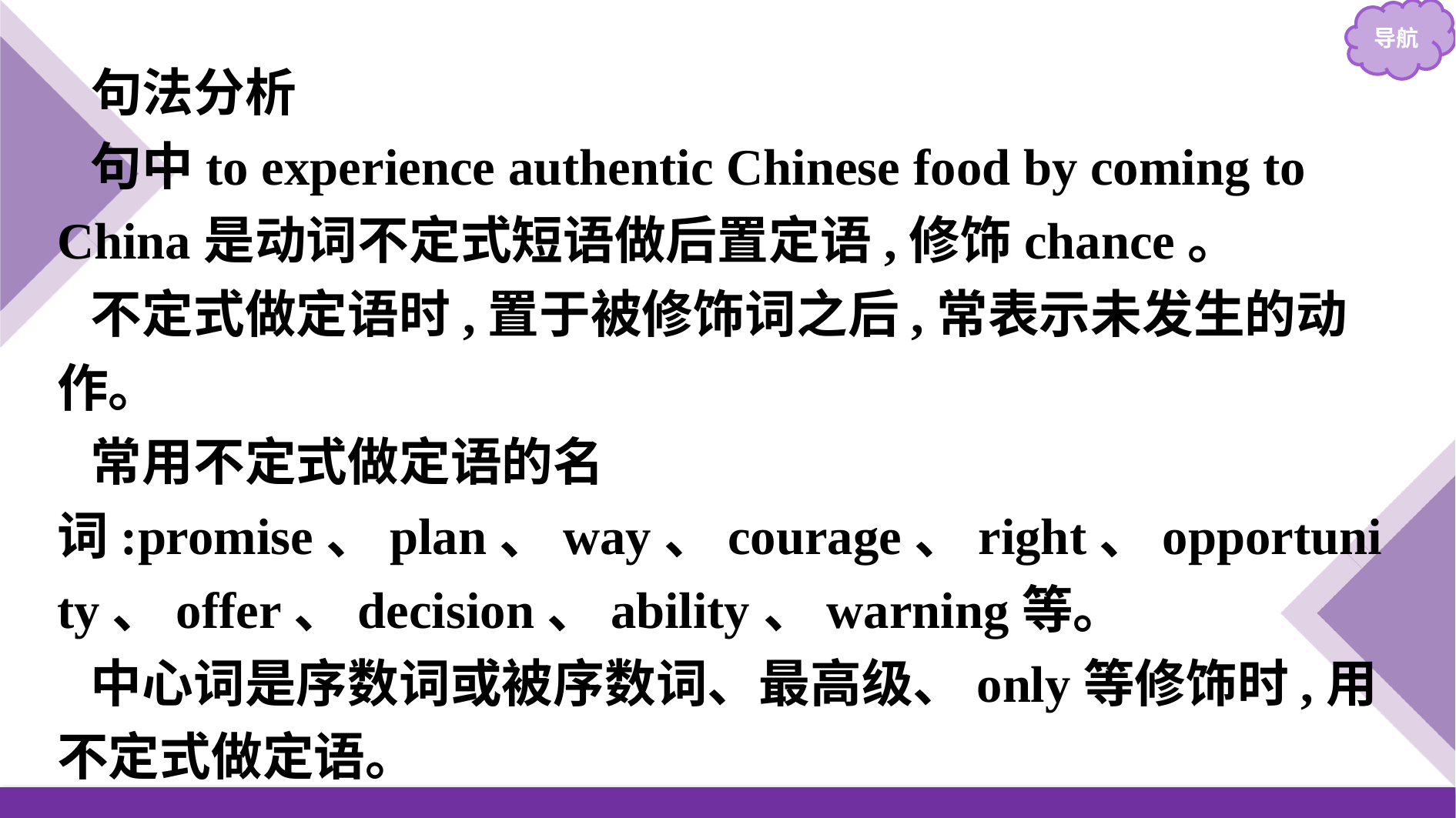

句法分析
句中to experience authentic Chinese food by coming to China是动词不定式短语做后置定语,修饰chance。
不定式做定语时,置于被修饰词之后,常表示未发生的动作。
常用不定式做定语的名词:promise、plan、way、courage、right、opportunity、offer、decision、ability、warning等。
中心词是序数词或被序数词、最高级、only等修饰时,用不定式做定语。